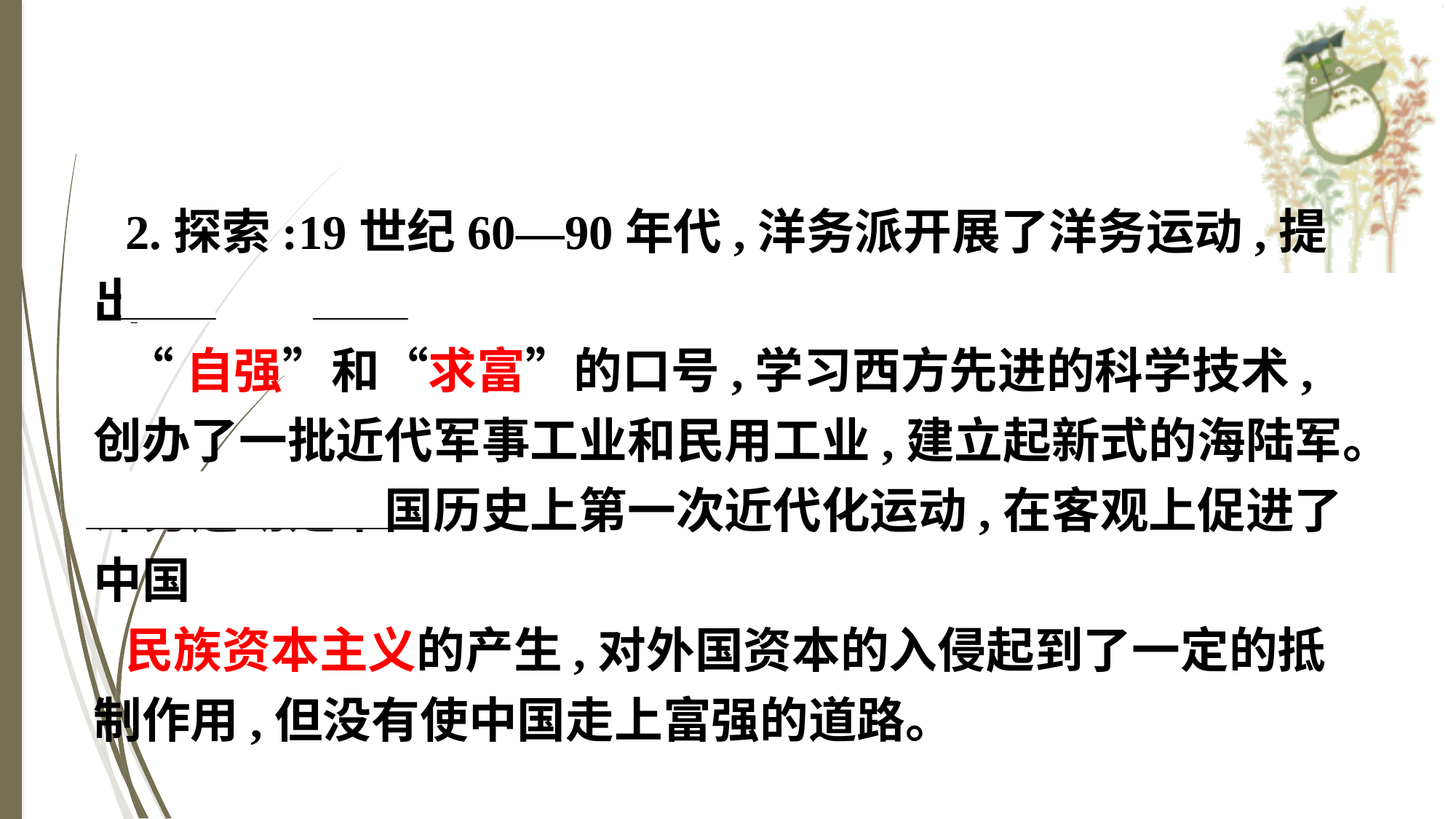

2.探索:19世纪60—90年代,洋务派开展了洋务运动,提出
“自强”和“求富”的口号,学习西方先进的科学技术,创办了一批近代军事工业和民用工业,建立起新式的海陆军。洋务运动是中国历史上第一次近代化运动,在客观上促进了中国
民族资本主义的产生,对外国资本的入侵起到了一定的抵制作用,但没有使中国走上富强的道路。